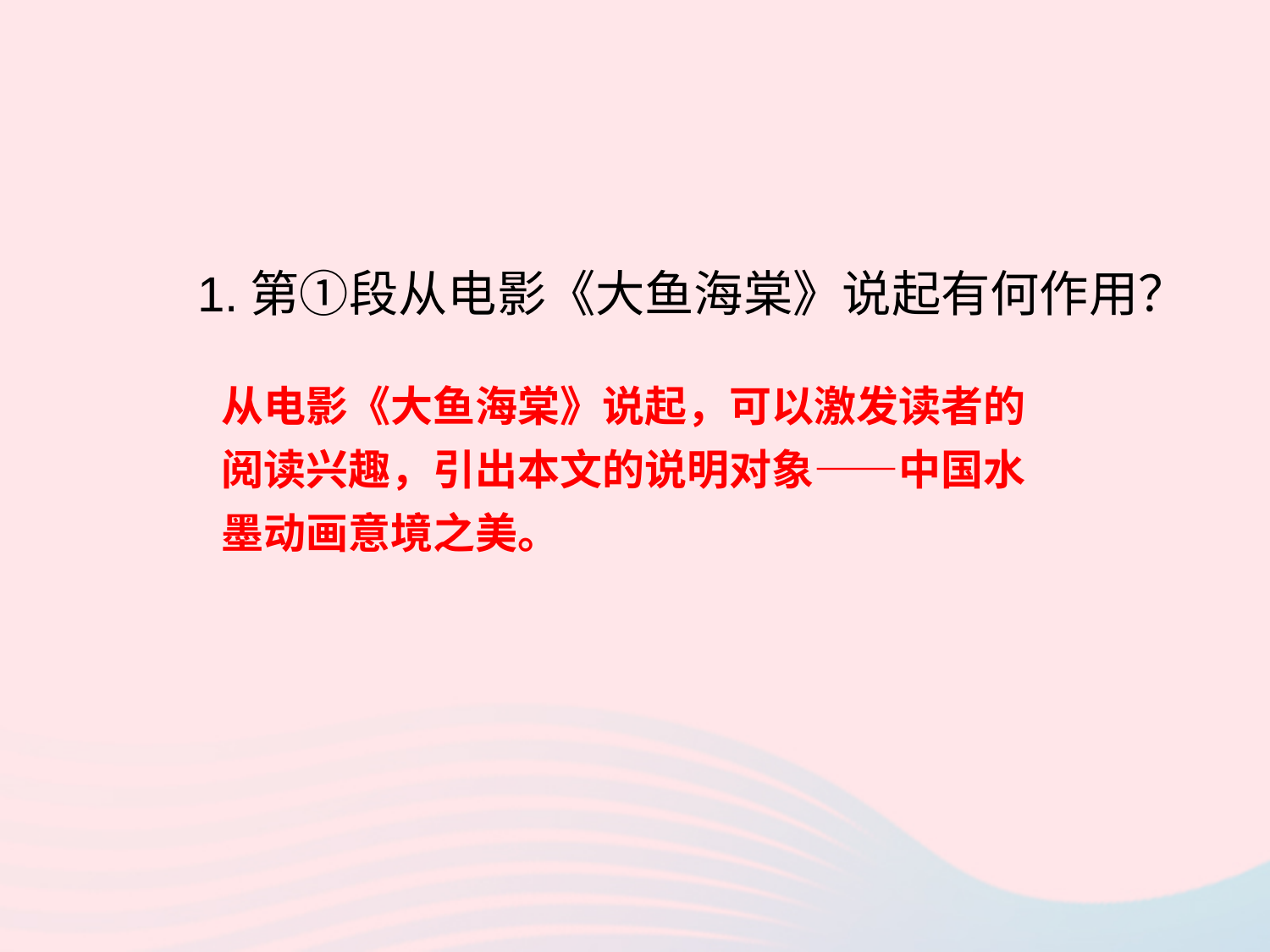

1.第①段从电影《大鱼海棠》说起有何作用？
从电影《大鱼海棠》说起，可以激发读者的阅读兴趣，引出本文的说明对象——中国水墨动画意境之美。